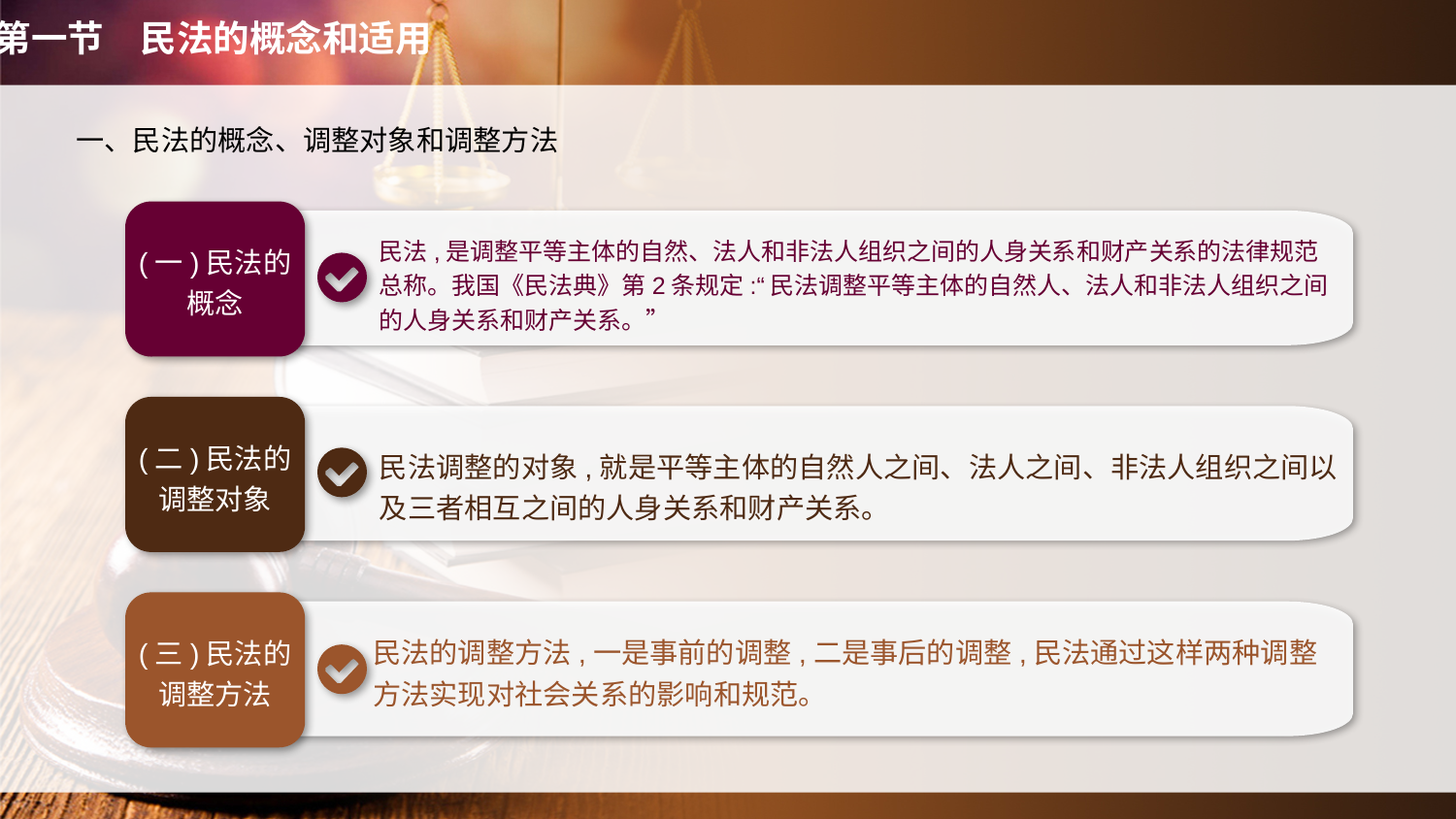

第一节　民法的概念和适用
一、民法的概念、调整对象和调整方法
(一)民法的概念

民法,是调整平等主体的自然、法人和非法人组织之间的人身关系和财产关系的法律规范总称。我国《民法典》第2条规定:“民法调整平等主体的自然人、法人和非法人组织之间的人身关系和财产关系。”

(二)民法的调整对象

民法调整的对象,就是平等主体的自然人之间、法人之间、非法人组织之间以及三者相互之间的人身关系和财产关系。

(三)民法的调整方法

民法的调整方法,一是事前的调整,二是事后的调整,民法通过这样两种调整方法实现对社会关系的影响和规范。